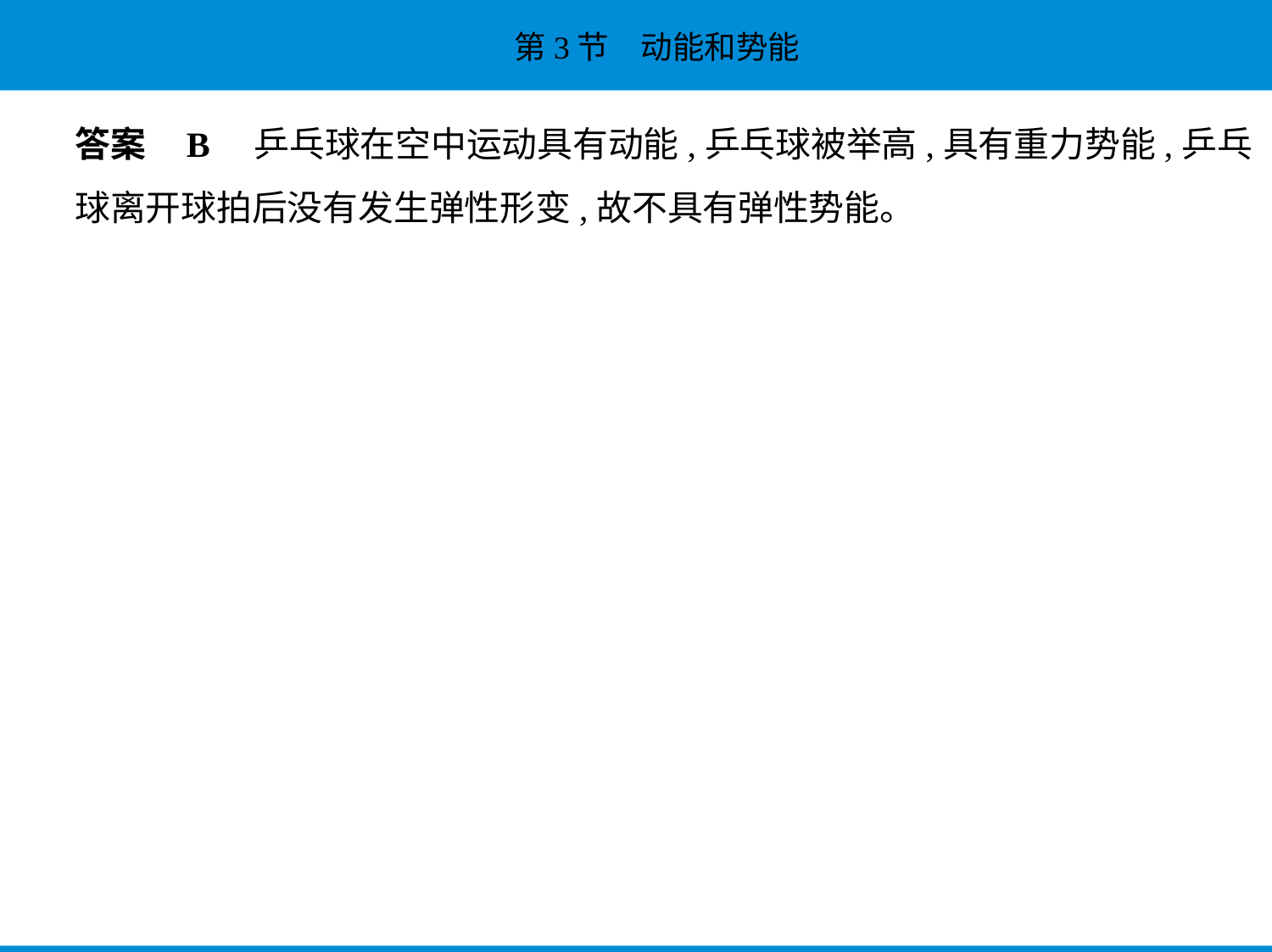

答案    B　乒乓球在空中运动具有动能,乒乓球被举高,具有重力势能,乒乓
球离开球拍后没有发生弹性形变,故不具有弹性势能。